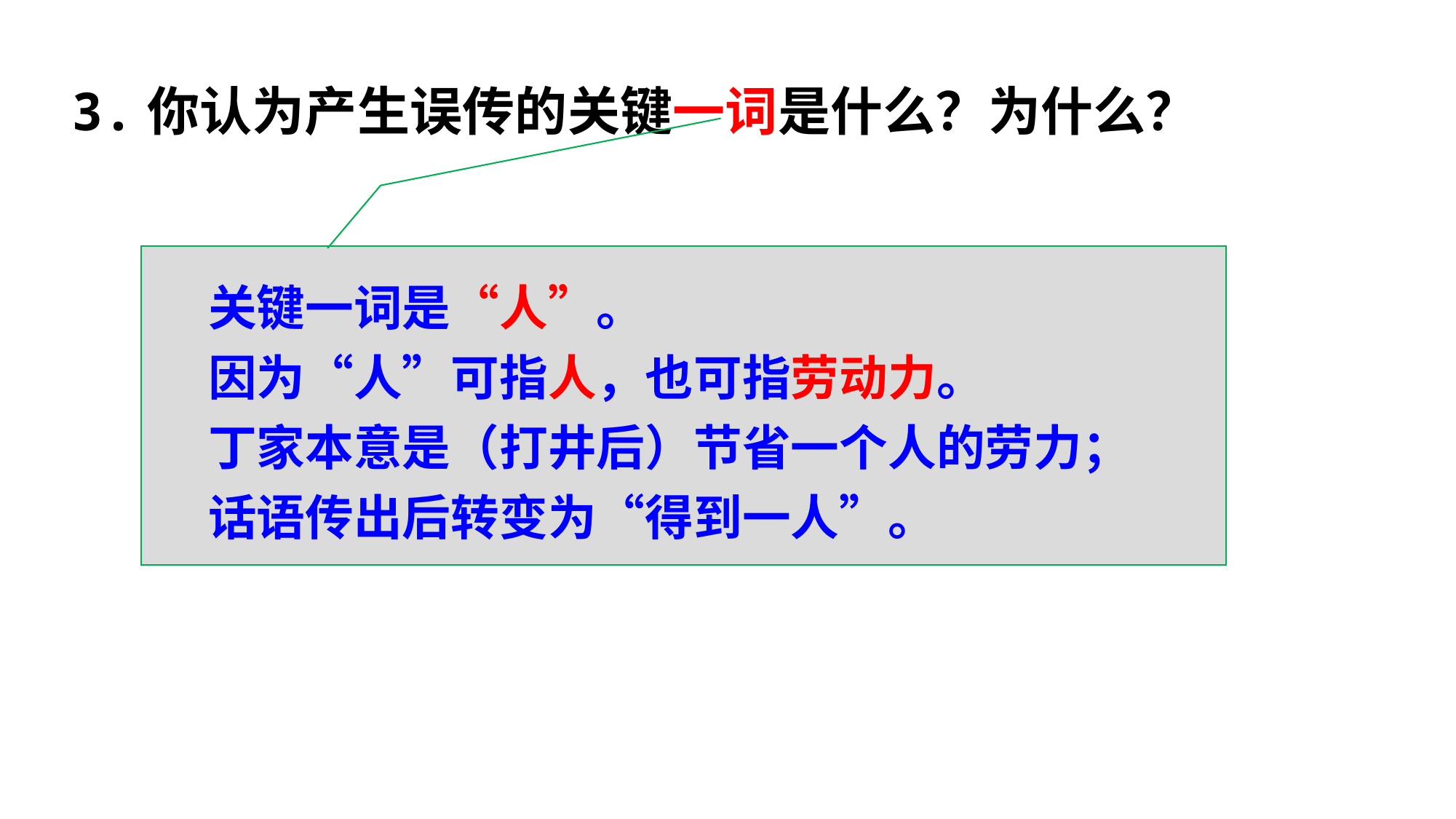

3.你认为产生误传的关键一词是什么？为什么？
    关键一词是“人”。
    因为“人”可指人，也可指劳动力。
    丁家本意是（打井后）节省一个人的劳力；
    话语传出后转变为“得到一人”。